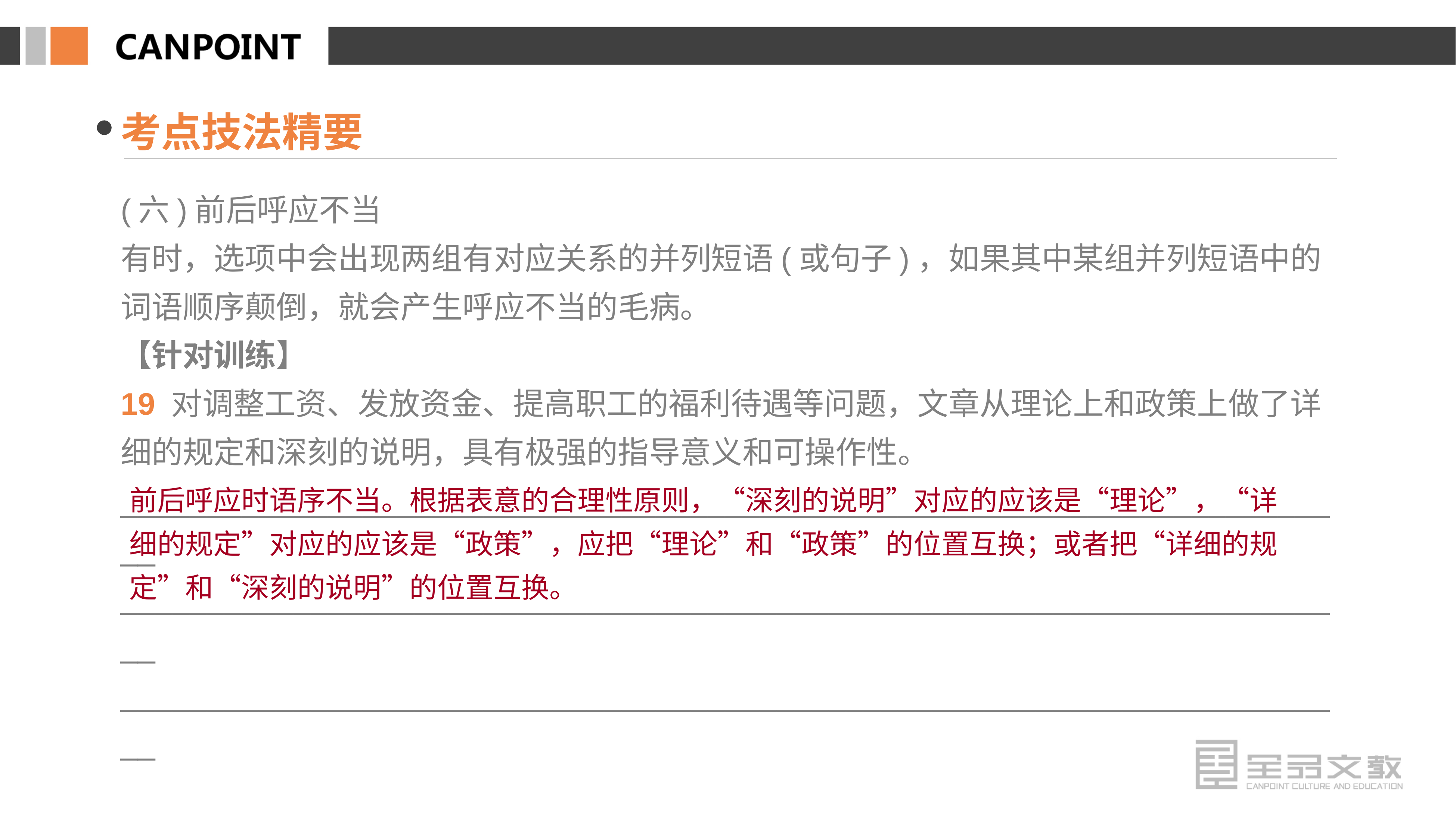

考点技法精要

(六)前后呼应不当
有时，选项中会出现两组有对应关系的并列短语(或句子)，如果其中某组并列短语中的词语顺序颠倒，就会产生呼应不当的毛病。
【针对训练】
19 对调整工资、发放资金、提高职工的福利待遇等问题，文章从理论上和政策上做了详细的规定和深刻的说明，具有极强的指导意义和可操作性。
________________________________________________________________________
________________________________________________________________________
________________________________________________________________________

前后呼应时语序不当。根据表意的合理性原则，“深刻的说明”对应的应该是“理论”，“详细的规定”对应的应该是“政策”，应把“理论”和“政策”的位置互换；或者把“详细的规定”和“深刻的说明”的位置互换。